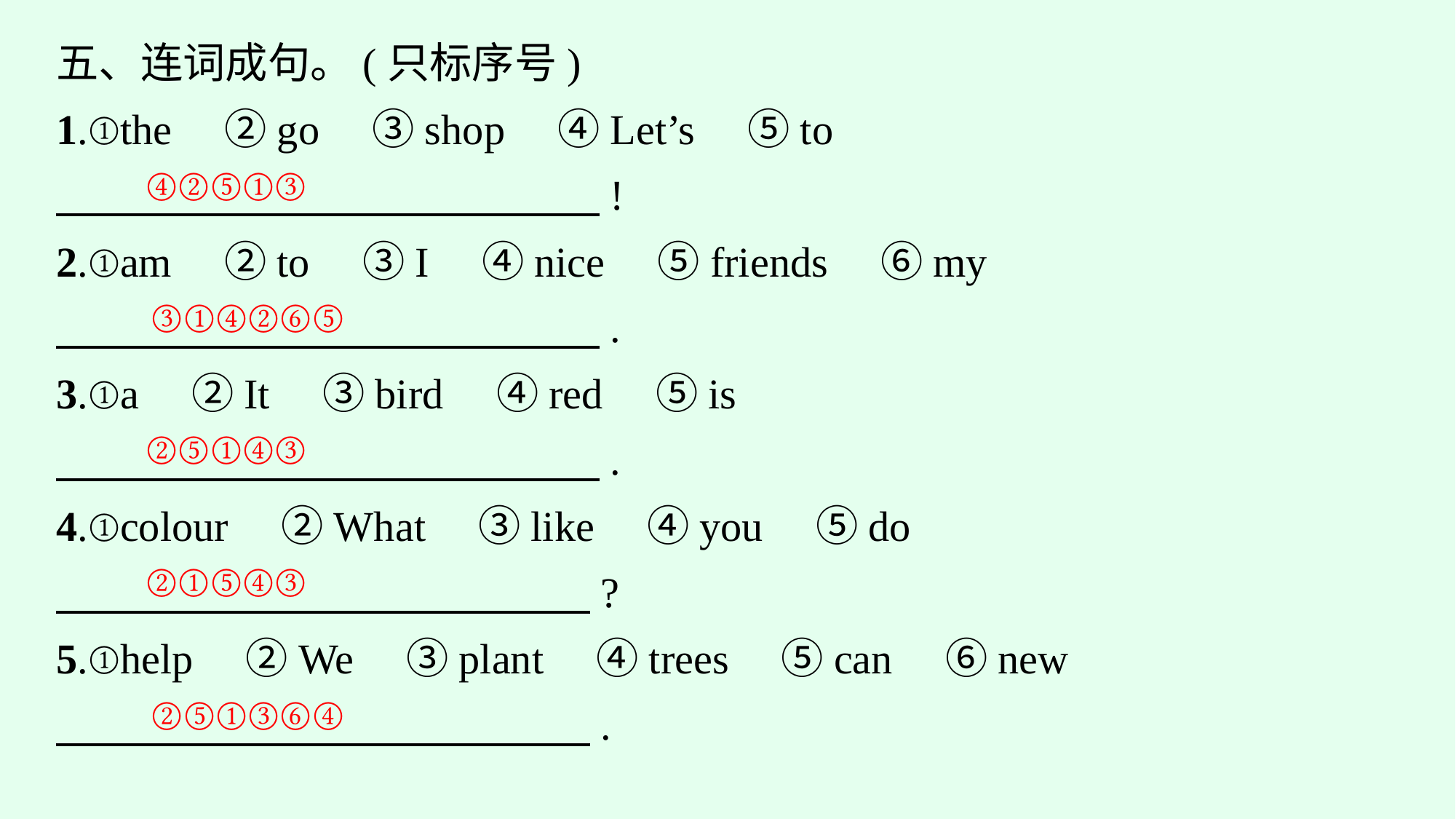

五、连词成句。(只标序号)
1.①the　②go　③shop　④Let’s　⑤to
　                                                     !
2.①am　②to　③I　④nice　⑤friends　⑥my
　                                                     .
3.①a　②It　③bird　④red　⑤is
　                                                     .
4.①colour　②What　③like　④you　⑤do
　                                                    ?
5.①help　②We　③plant　④trees　⑤can　⑥new
　                                                    .
④②⑤①③
③①④②⑥⑤
②⑤①④③
②①⑤④③
②⑤①③⑥④